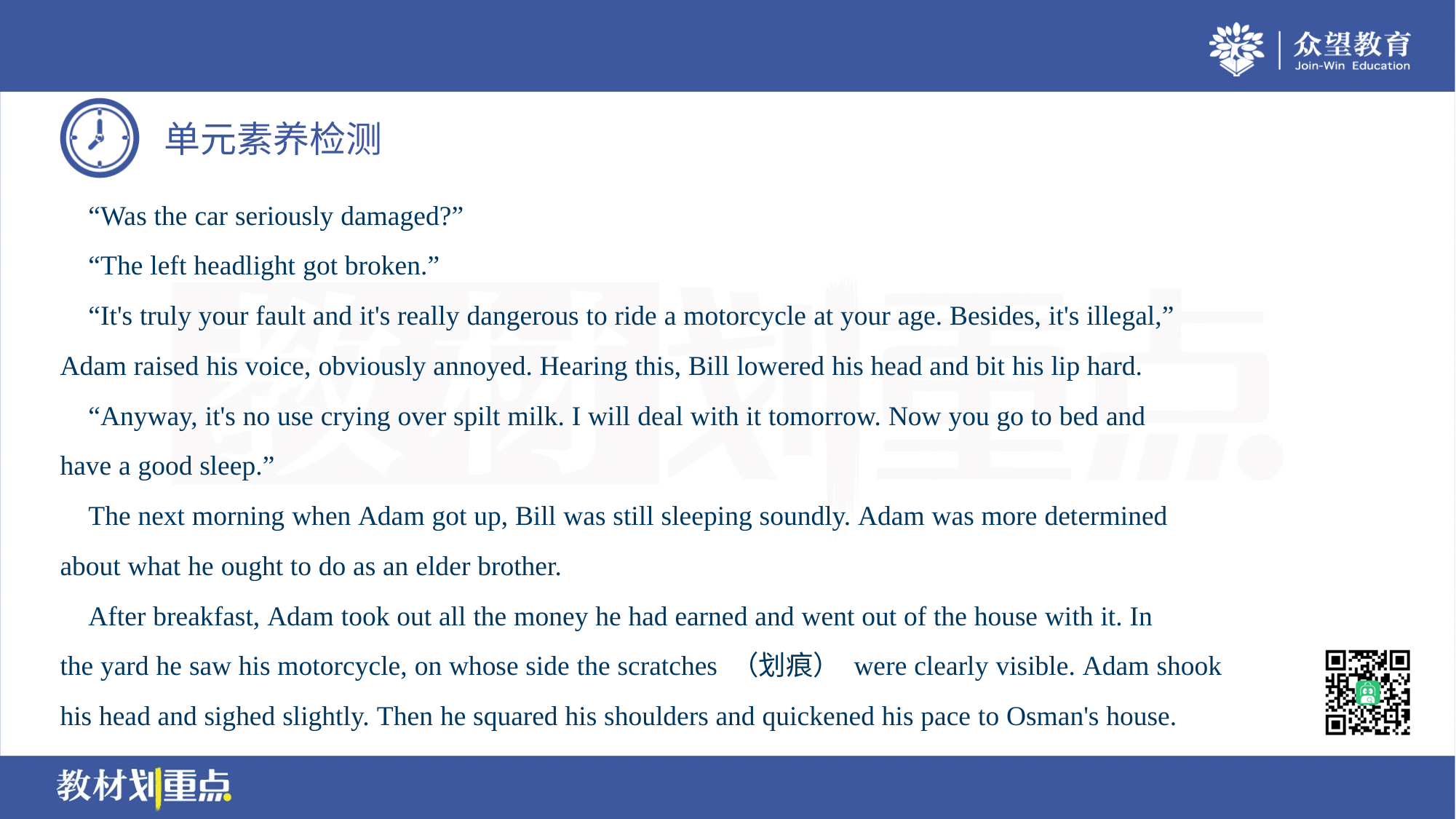

“Was the car seriously damaged?”
    “The left headlight got broken.”
    “It's truly your fault and it's really dangerous to ride a motorcycle at your age. Besides, it's illegal,”
Adam raised his voice, obviously annoyed. Hearing this, Bill lowered his head and bit his lip hard.
    “Anyway, it's no use crying over spilt milk. I will deal with it tomorrow. Now you go to bed and
have a good sleep.”
    The next morning when Adam got up, Bill was still sleeping soundly. Adam was more determined
about what he ought to do as an elder brother.
    After breakfast, Adam took out all the money he had earned and went out of the house with it. In
the yard he saw his motorcycle, on whose side the scratches （划痕） were clearly visible. Adam shook
his head and sighed slightly. Then he squared his shoulders and quickened his pace to Osman's house.